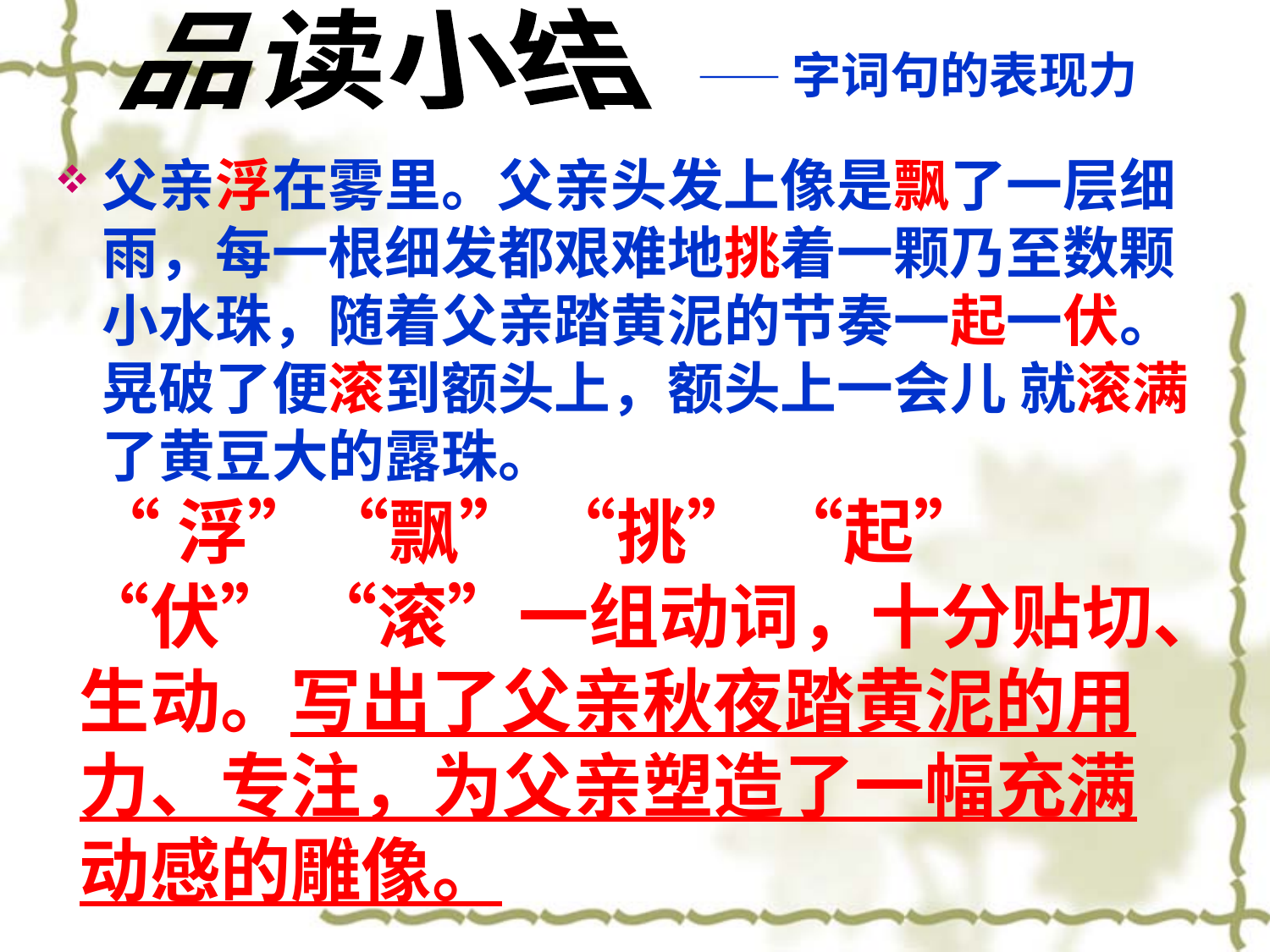

品读小结
——字词句的表现力
父亲浮在雾里。父亲头发上像是飘了一层细雨，每一根细发都艰难地挑着一颗乃至数颗小水珠，随着父亲踏黄泥的节奏一起一伏。晃破了便滚到额头上，额头上一会儿 就滚满了黄豆大的露珠。

     “浮”“飘” “挑” “起” “伏” “滚”一组动词，十分贴切、生动。写出了父亲秋夜踏黄泥的用力、专注，为父亲塑造了一幅充满动感的雕像。